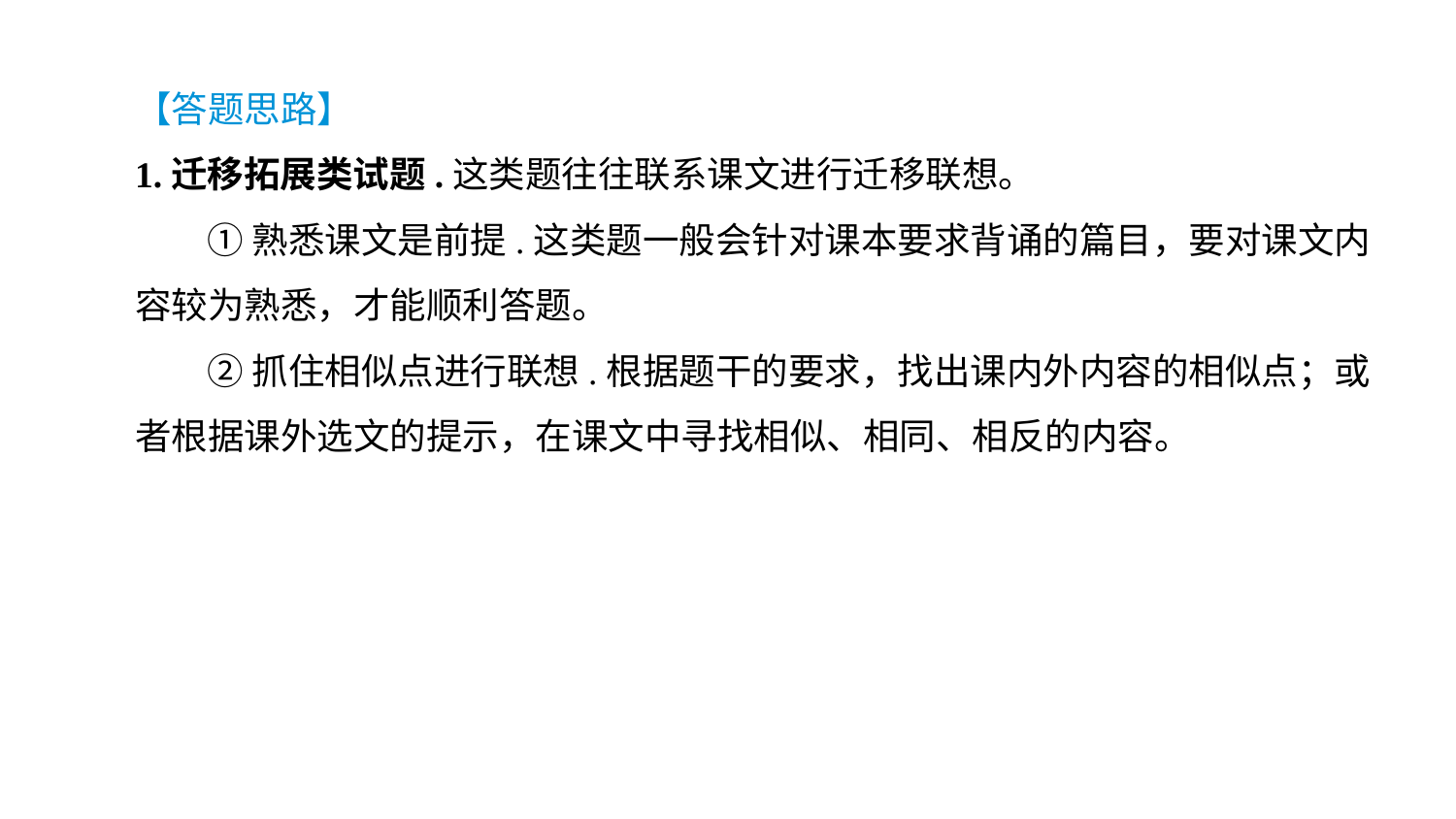

【答题思路】
1.迁移拓展类试题.这类题往往联系课文进行迁移联想。
①熟悉课文是前提.这类题一般会针对课本要求背诵的篇目，要对课文内容较为熟悉，才能顺利答题。
②抓住相似点进行联想.根据题干的要求，找出课内外内容的相似点；或者根据课外选文的提示，在课文中寻找相似、相同、相反的内容。